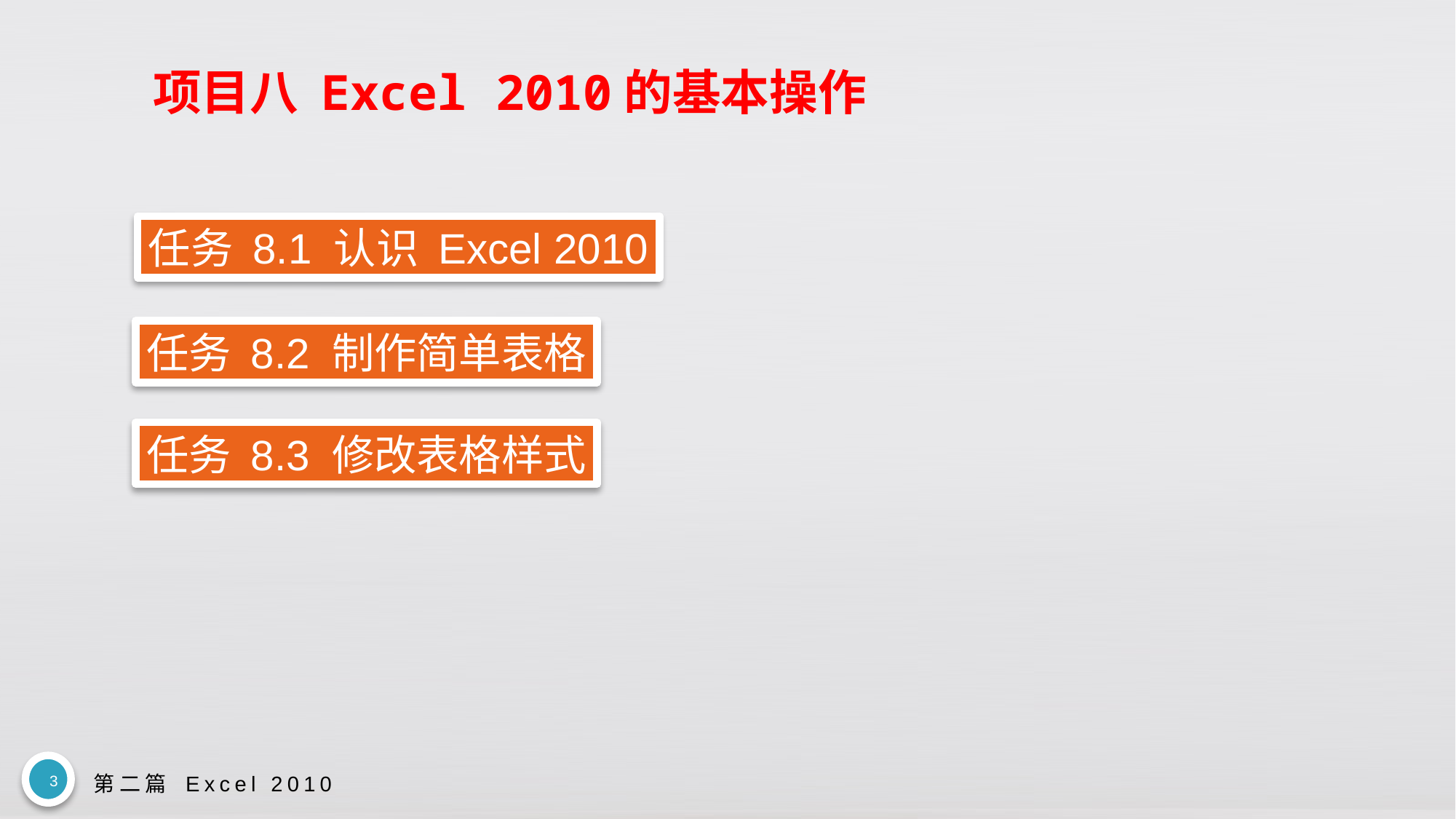

# 项目八 Excel 2010的基本操作
任务 8.1 认识 Excel 2010
任务 8.2 制作简单表格
任务 8.3 修改表格样式
3